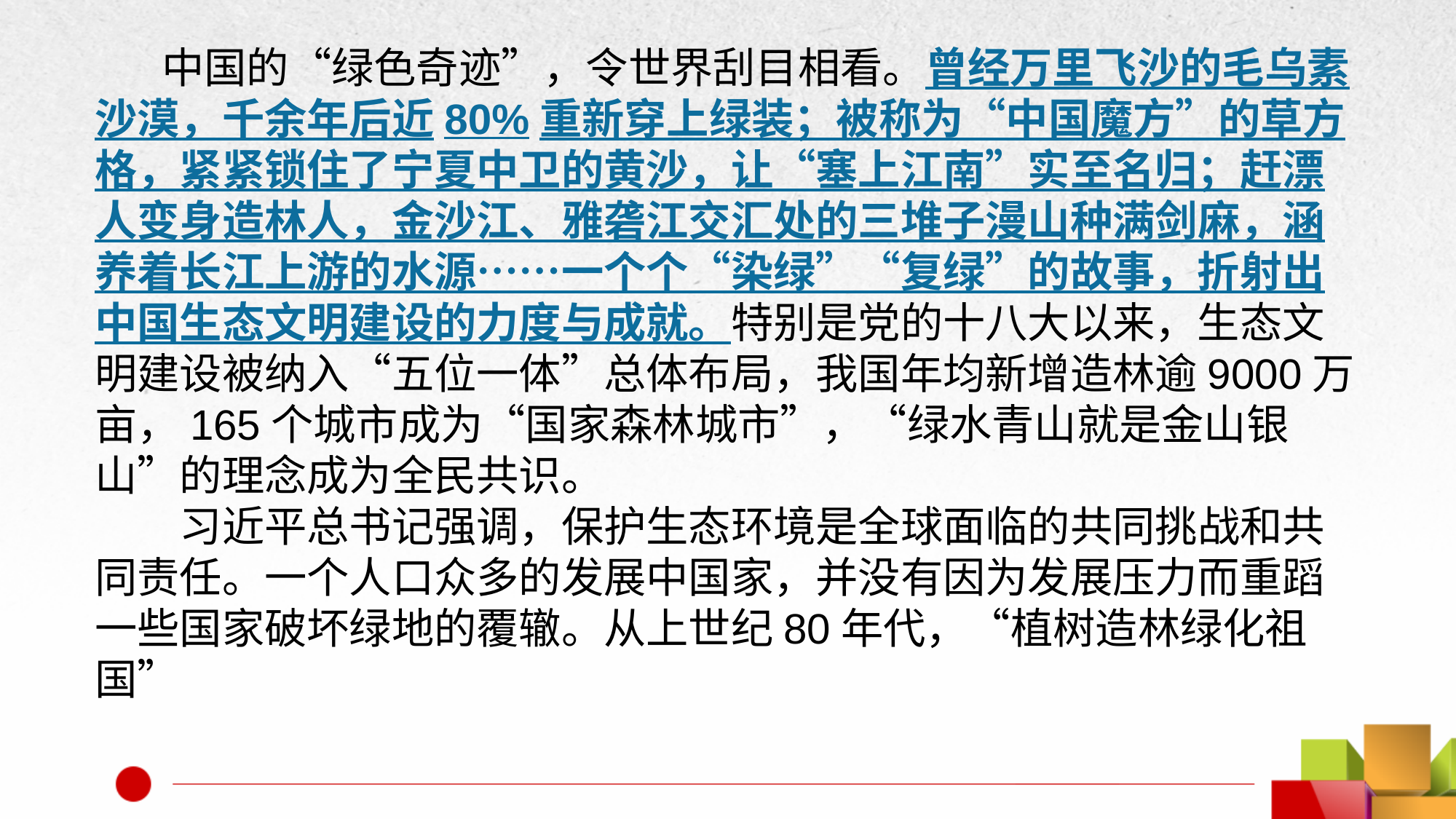

中国的“绿色奇迹”，令世界刮目相看。曾经万里飞沙的毛乌素沙漠，千余年后近80%重新穿上绿装；被称为“中国魔方”的草方格，紧紧锁住了宁夏中卫的黄沙，让“塞上江南”实至名归；赶漂人变身造林人，金沙江、雅砻江交汇处的三堆子漫山种满剑麻，涵养着长江上游的水源……一个个“染绿”“复绿”的故事，折射出中国生态文明建设的力度与成就。特别是党的十八大以来，生态文明建设被纳入“五位一体”总体布局，我国年均新增造林逾9000万亩，165个城市成为“国家森林城市”，“绿水青山就是金山银山”的理念成为全民共识。
　　习近平总书记强调，保护生态环境是全球面临的共同挑战和共同责任。一个人口众多的发展中国家，并没有因为发展压力而重蹈一些国家破坏绿地的覆辙。从上世纪80年代，“植树造林绿化祖国”